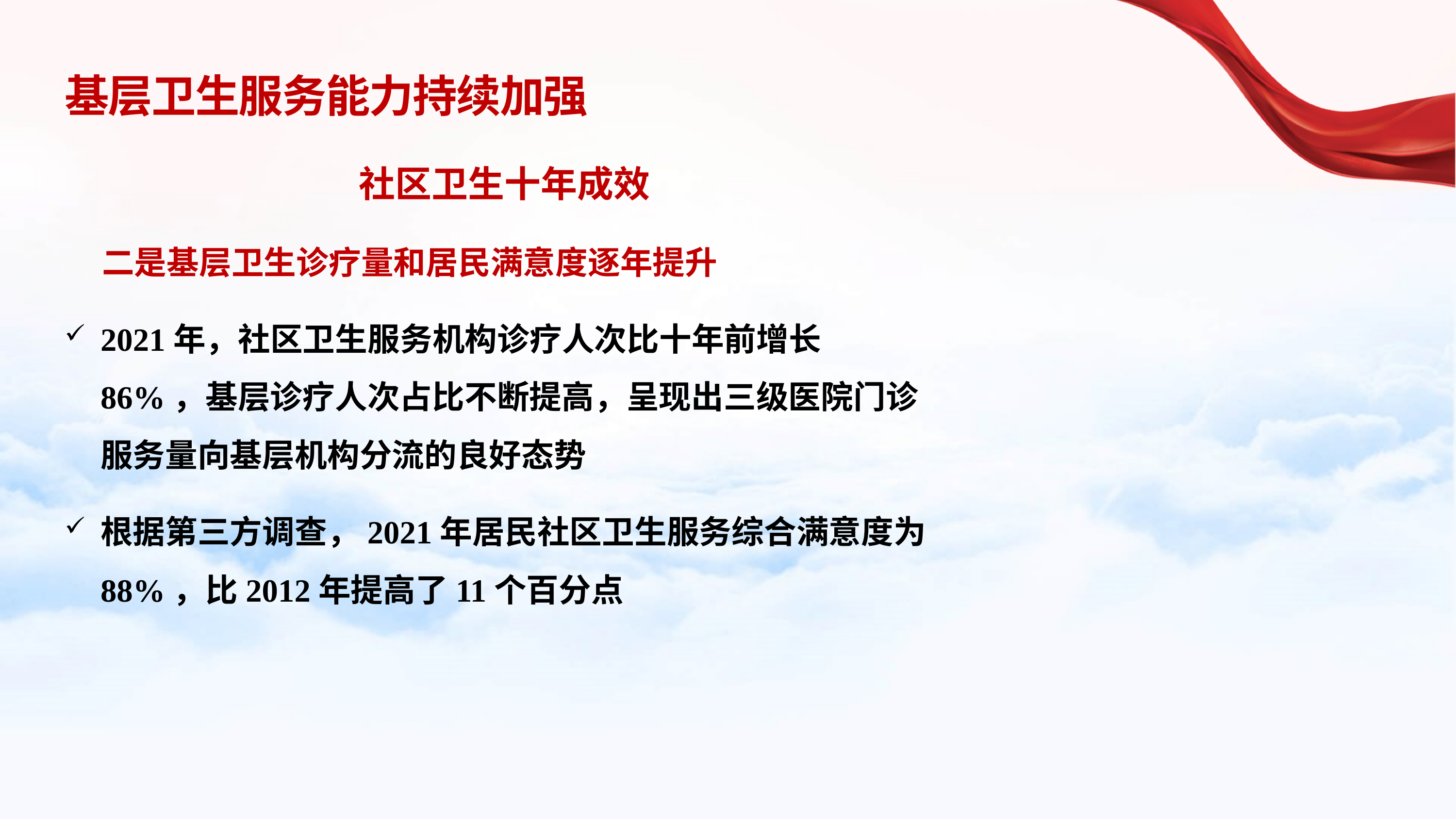

# 基层卫生服务能力持续加强
 社区卫生十年成效
    二是基层卫生诊疗量和居民满意度逐年提升
2021年，社区卫生服务机构诊疗人次比十年前增长86%，基层诊疗人次占比不断提高，呈现出三级医院门诊服务量向基层机构分流的良好态势
根据第三方调查，2021年居民社区卫生服务综合满意度为 88%，比2012年提高了11个百分点